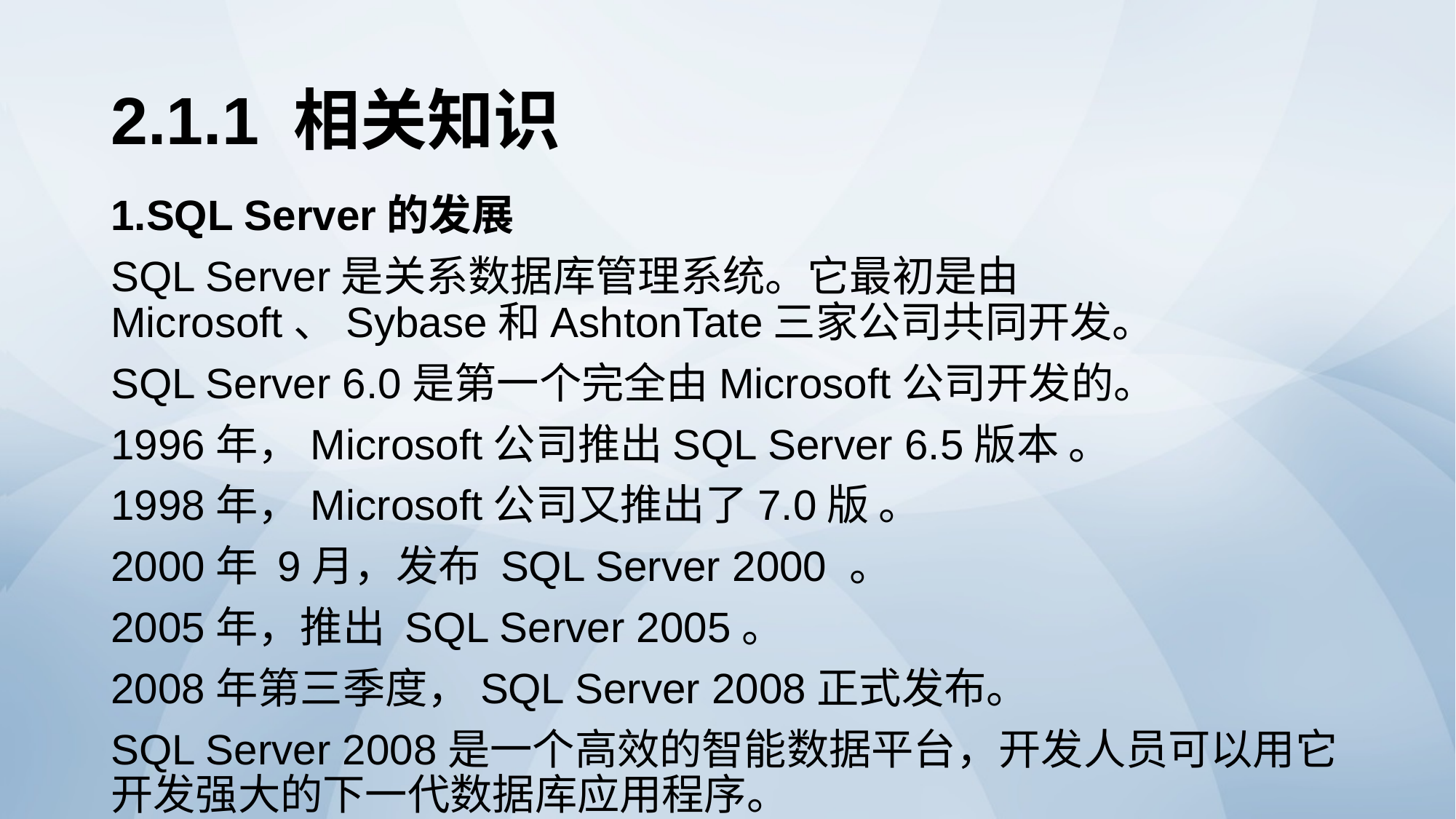

# 2.1.1 相关知识
1.SQL Server的发展
SQL Server是关系数据库管理系统。它最初是由Microsoft、Sybase和AshtonTate三家公司共同开发。
SQL Server 6.0是第一个完全由Microsoft公司开发的。
1996年，Microsoft公司推出SQL Server 6.5版本 。
1998年，Microsoft公司又推出了7.0版 。
2000年 9月，发布 SQL Server 2000 。
2005年，推出 SQL Server 2005。
2008年第三季度，SQL Server 2008正式发布。
SQL Server 2008是一个高效的智能数据平台，开发人员可以用它开发强大的下一代数据库应用程序。